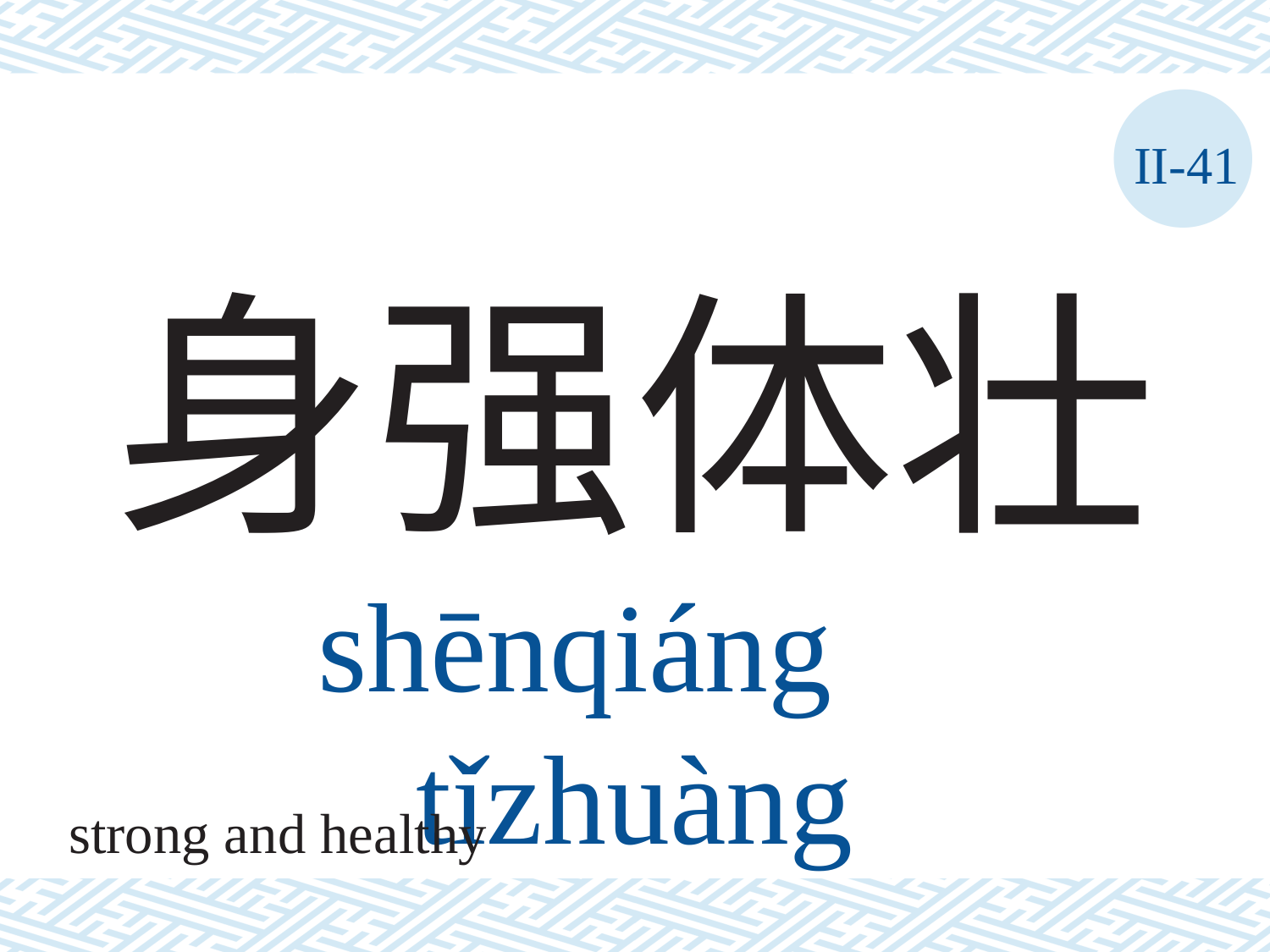

II-41
# 身强体壮 shēnqiáng	tǐzhuàng
strong and healthy